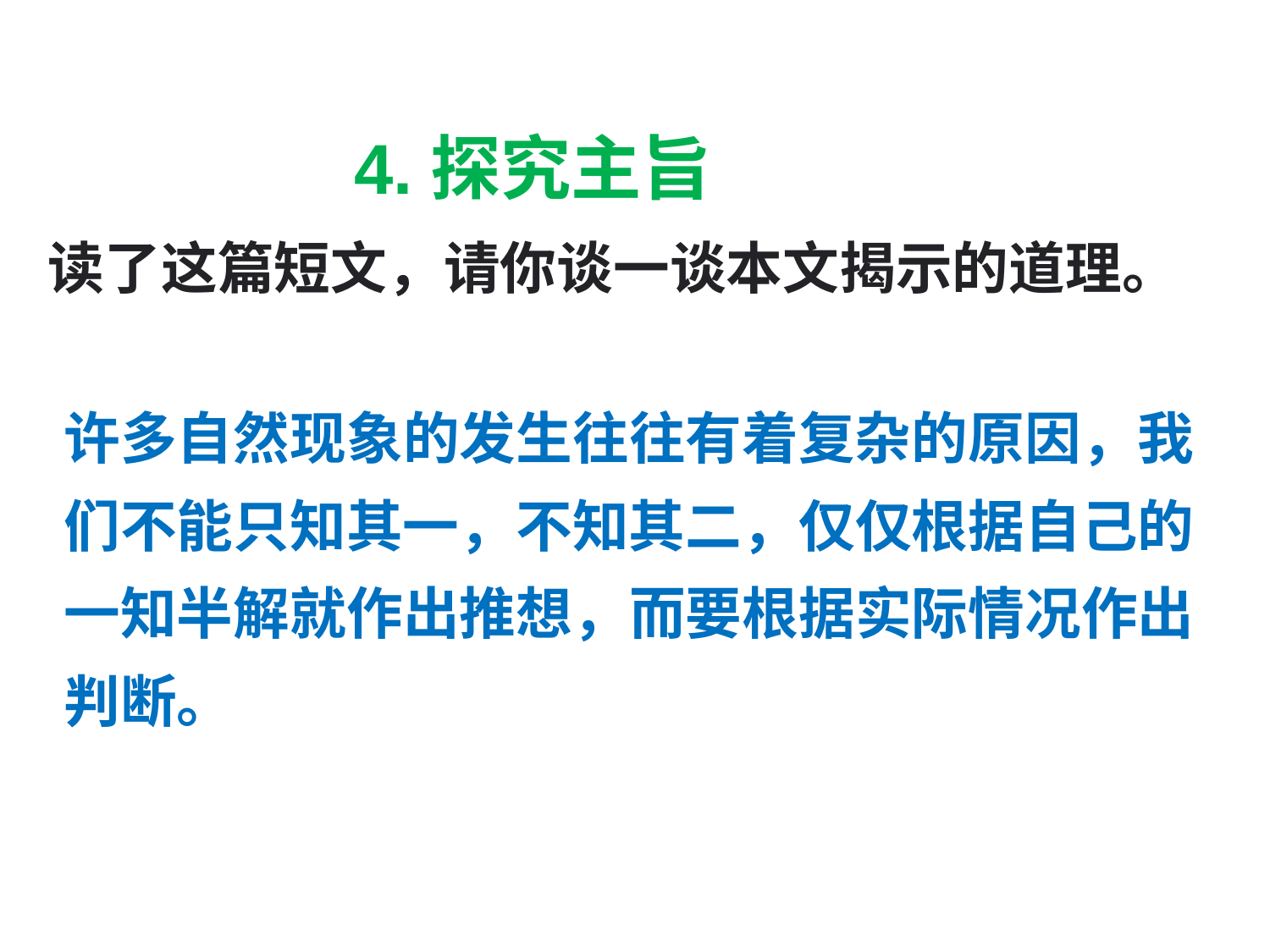

4.探究主旨
读了这篇短文，请你谈一谈本文揭示的道理。
许多自然现象的发生往往有着复杂的原因，我们不能只知其一，不知其二，仅仅根据自己的一知半解就作出推想，而要根据实际情况作出判断。